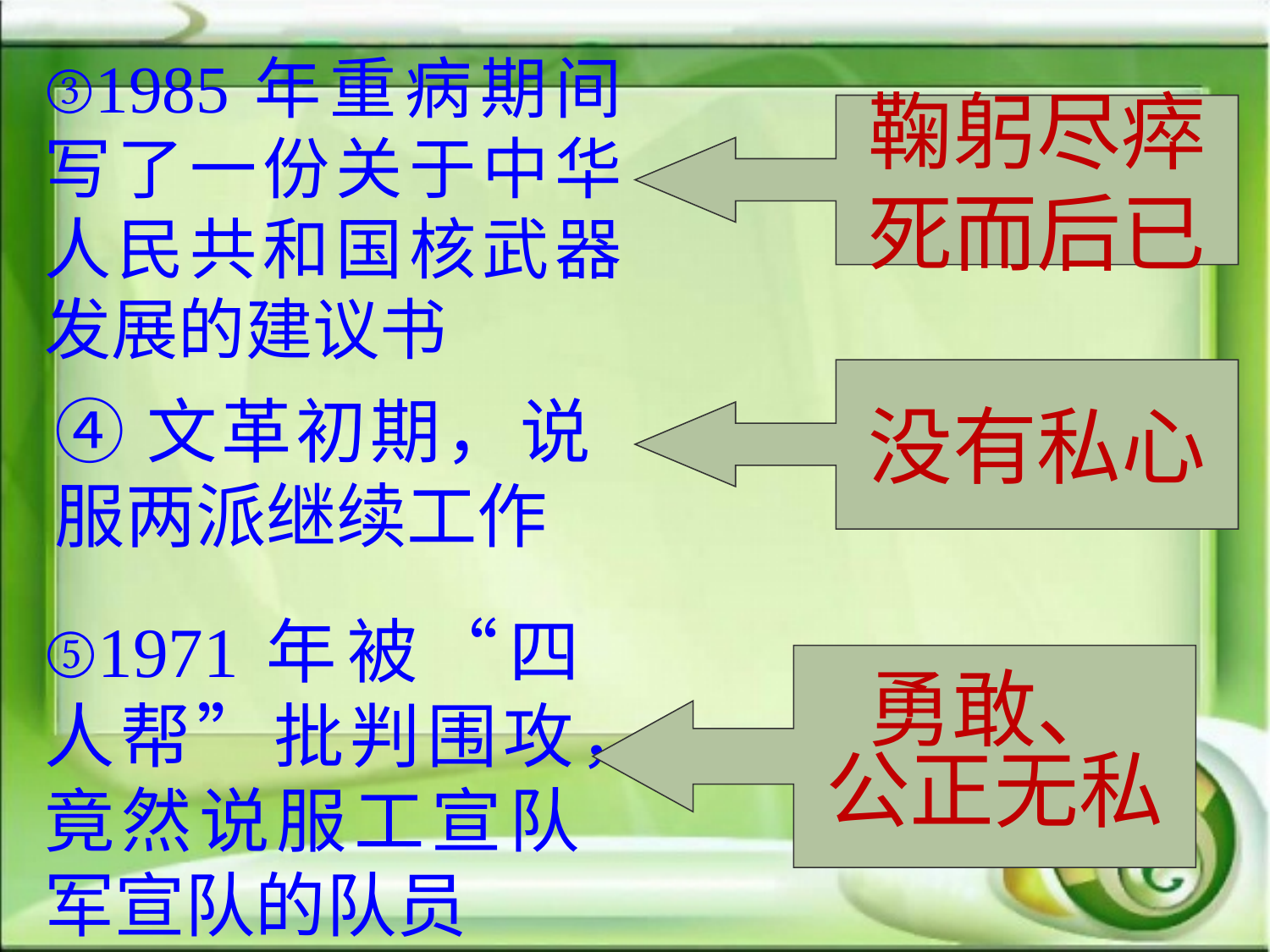

③1985年重病期间写了一份关于中华人民共和国核武器发展的建议书
鞠躬尽瘁
死而后已
没有私心
④文革初期，说服两派继续工作
⑤1971年被“四人帮”批判围攻，竟然说服工宣队军宣队的队员
勇敢、
公正无私